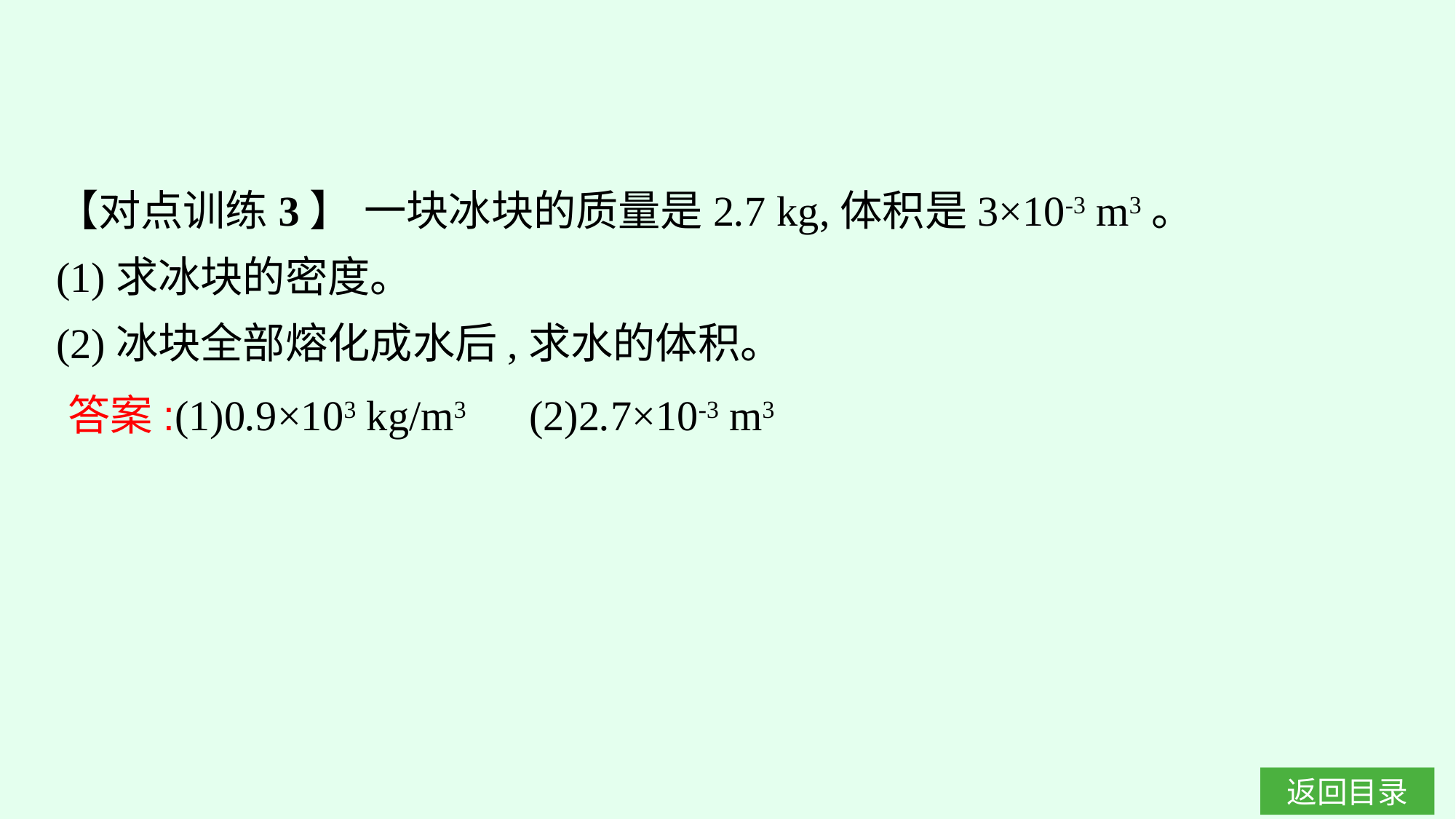

【对点训练3】 一块冰块的质量是2.7 kg,体积是3×10-3 m3。
(1)求冰块的密度。
(2)冰块全部熔化成水后,求水的体积。
答案:(1)0.9×103 kg/m3　(2)2.7×10-3 m3